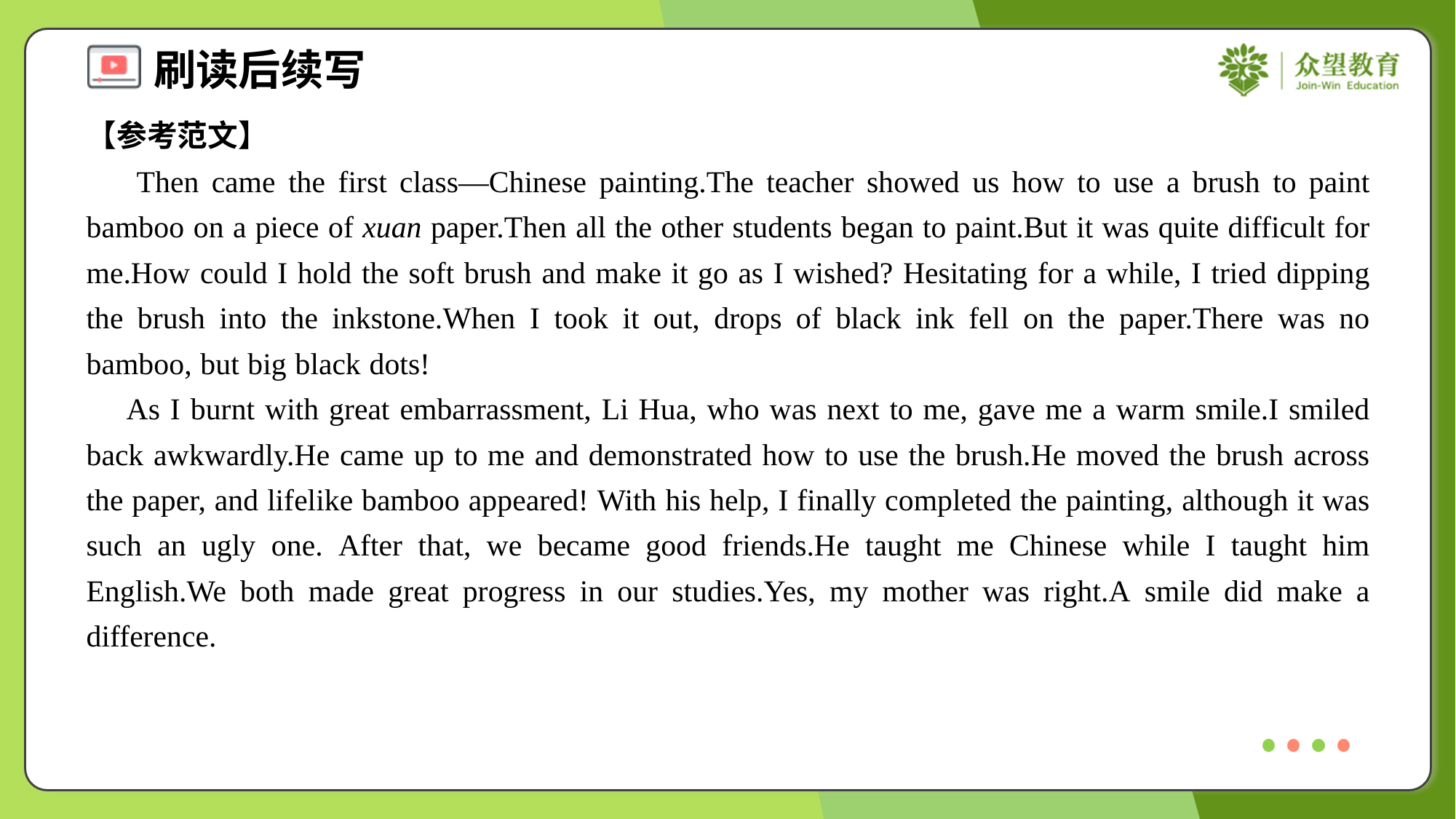

【参考范文】
    Then came the first class—Chinese painting.The teacher showed us how to use a brush to paint bamboo on a piece of xuan paper.Then all the other students began to paint.But it was quite difficult for me.How could I hold the soft brush and make it go as I wished? Hesitating for a while, I tried dipping the brush into the inkstone.When I took it out, drops of black ink fell on the paper.There was no bamboo, but big black dots!
    As I burnt with great embarrassment, Li Hua, who was next to me, gave me a warm smile.I smiled back awkwardly.He came up to me and demonstrated how to use the brush.He moved the brush across the paper, and lifelike bamboo appeared! With his help, I finally completed the painting, although it was such an ugly one. After that, we became good friends.He taught me Chinese while I taught him English.We both made great progress in our studies.Yes, my mother was right.A smile did make a difference.